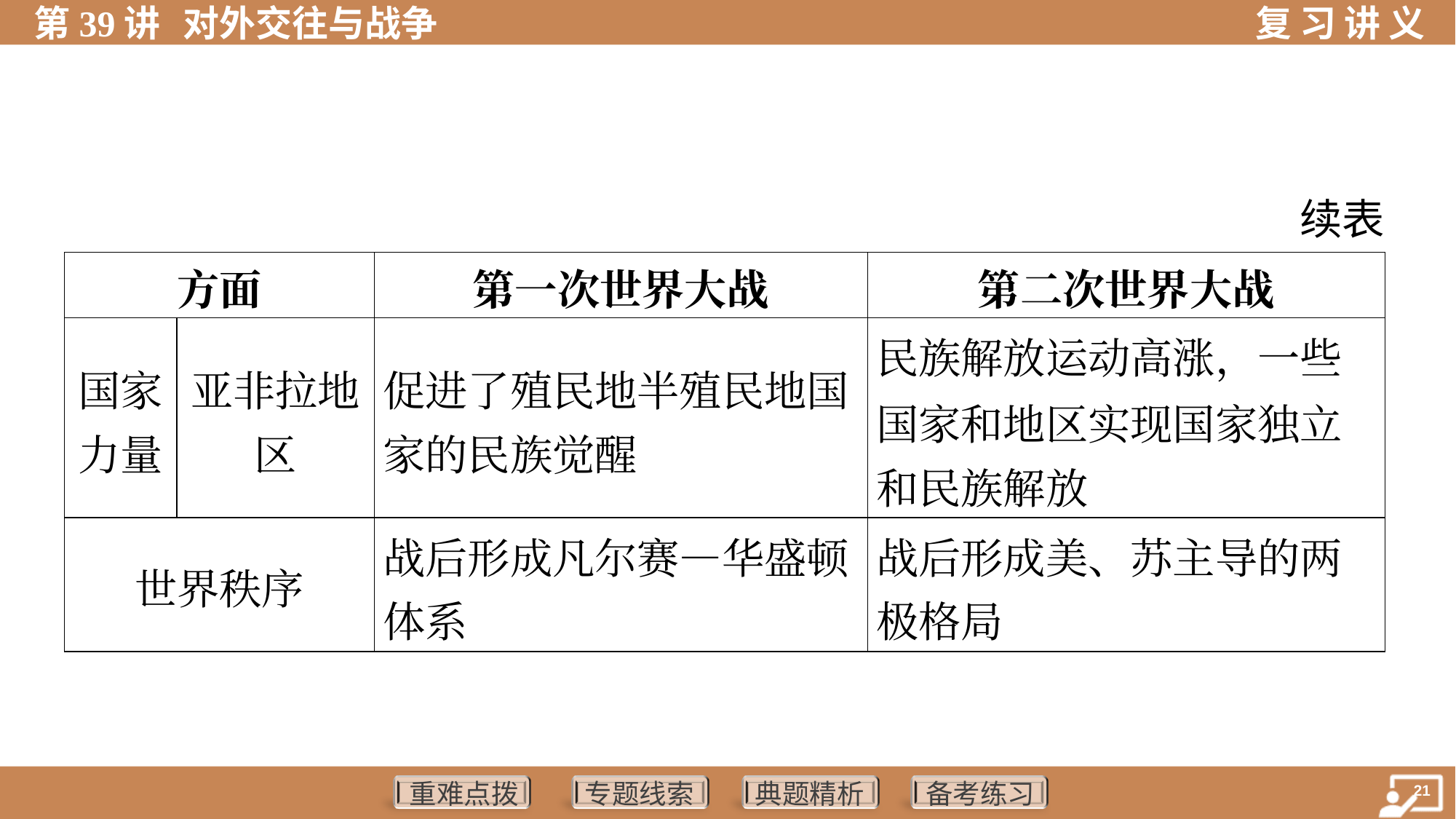

续表
| 方面 |  | 第一次世界大战 | 第二次世界大战 |
| --- | --- | --- | --- |
| 国家 力量 | 亚非拉地 区 | 促进了殖民地半殖民地国 家的民族觉醒 | 民族解放运动高涨，一些 国家和地区实现国家独立 和民族解放 |
| 世界秩序 |  | 战后形成凡尔赛—华盛顿 体系 | 战后形成美、苏主导的两 极格局 |